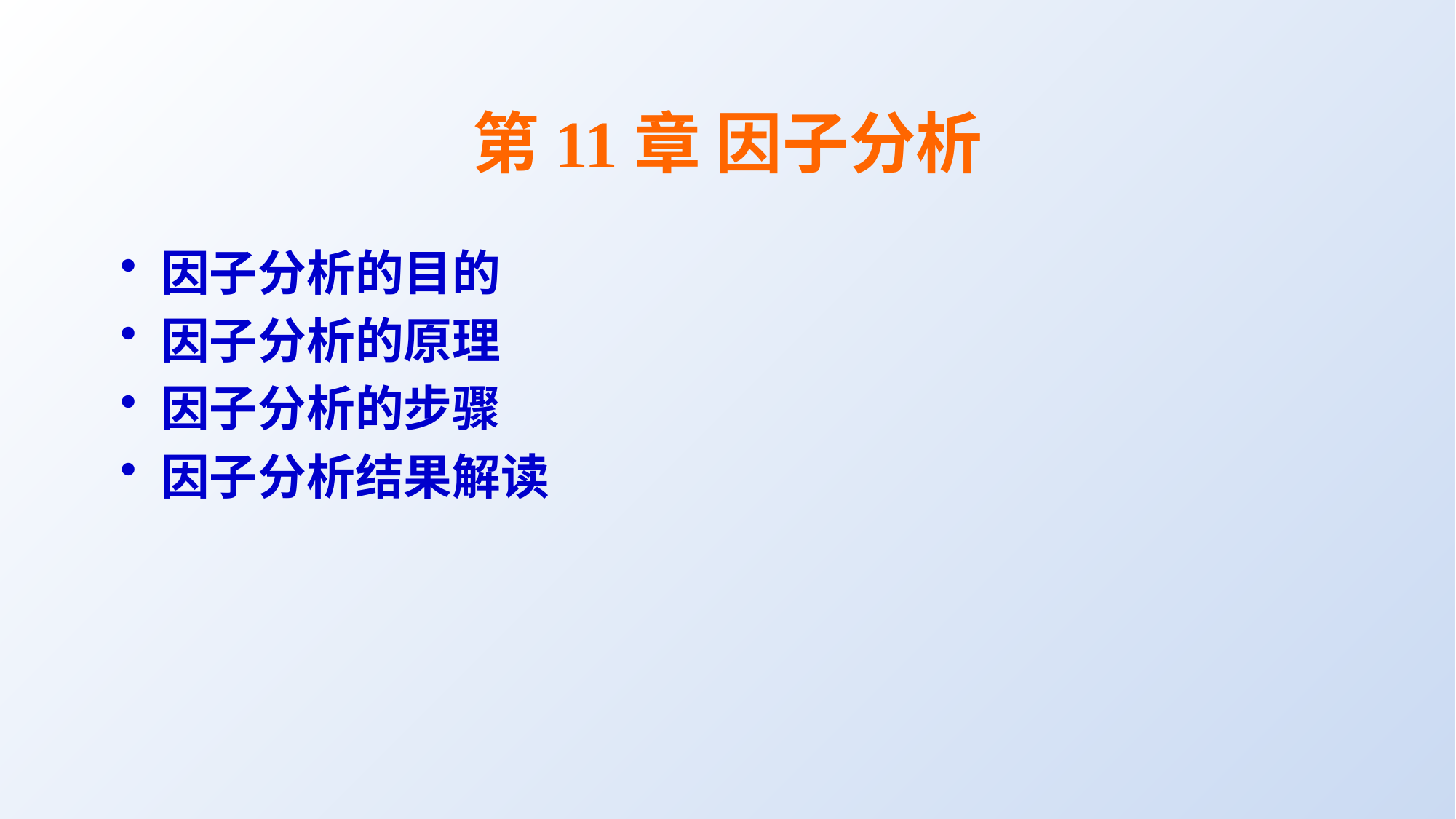

# 第11章 因子分析
因子分析的目的
因子分析的原理
因子分析的步骤
因子分析结果解读